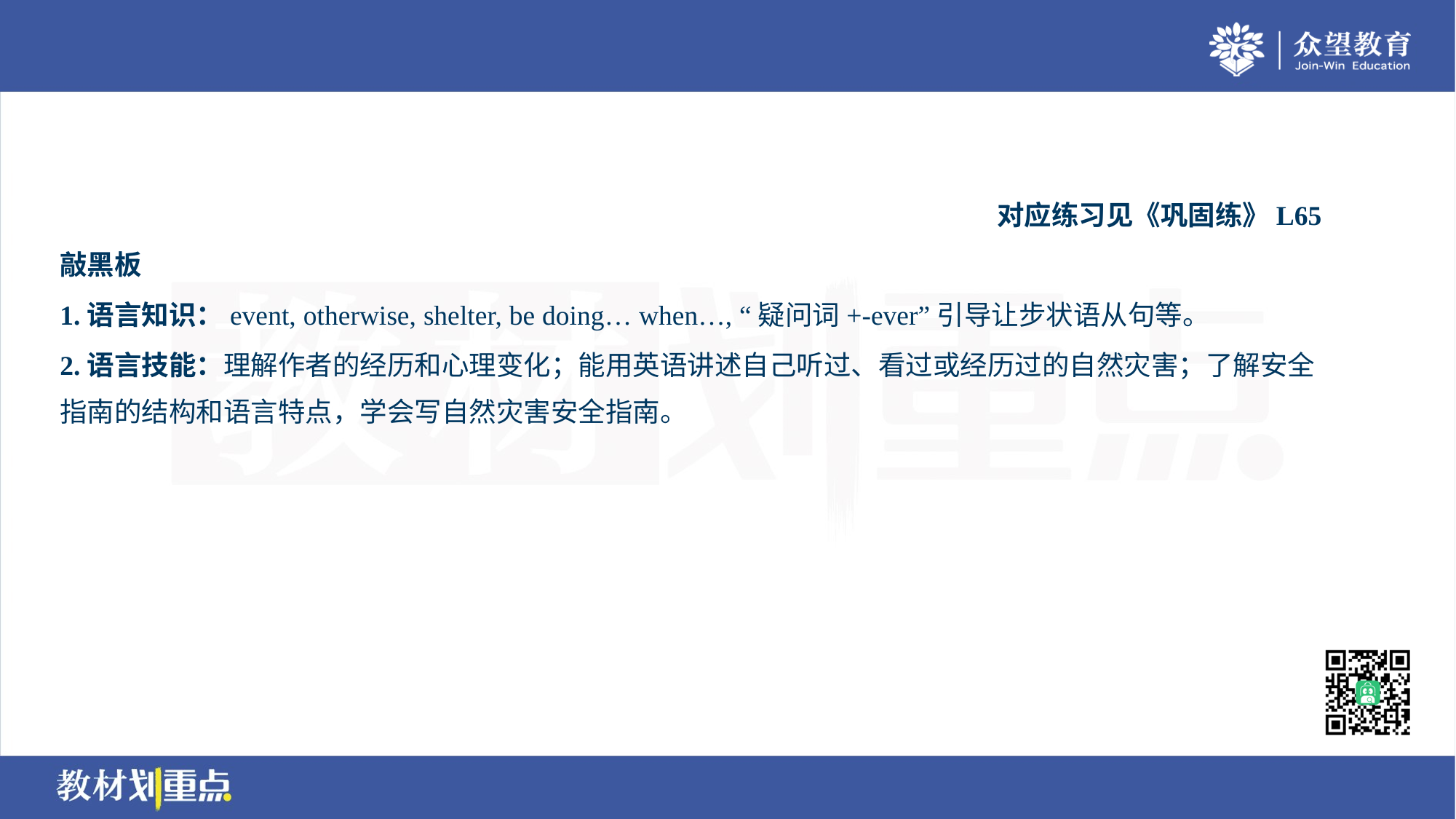

对应练习见《巩固练》L65
敲黑板
1.语言知识：event, otherwise, shelter, be doing… when…, “疑问词+-ever”引导让步状语从句等。
2.语言技能：理解作者的经历和心理变化；能用英语讲述自己听过、看过或经历过的自然灾害；了解安全
指南的结构和语言特点，学会写自然灾害安全指南。